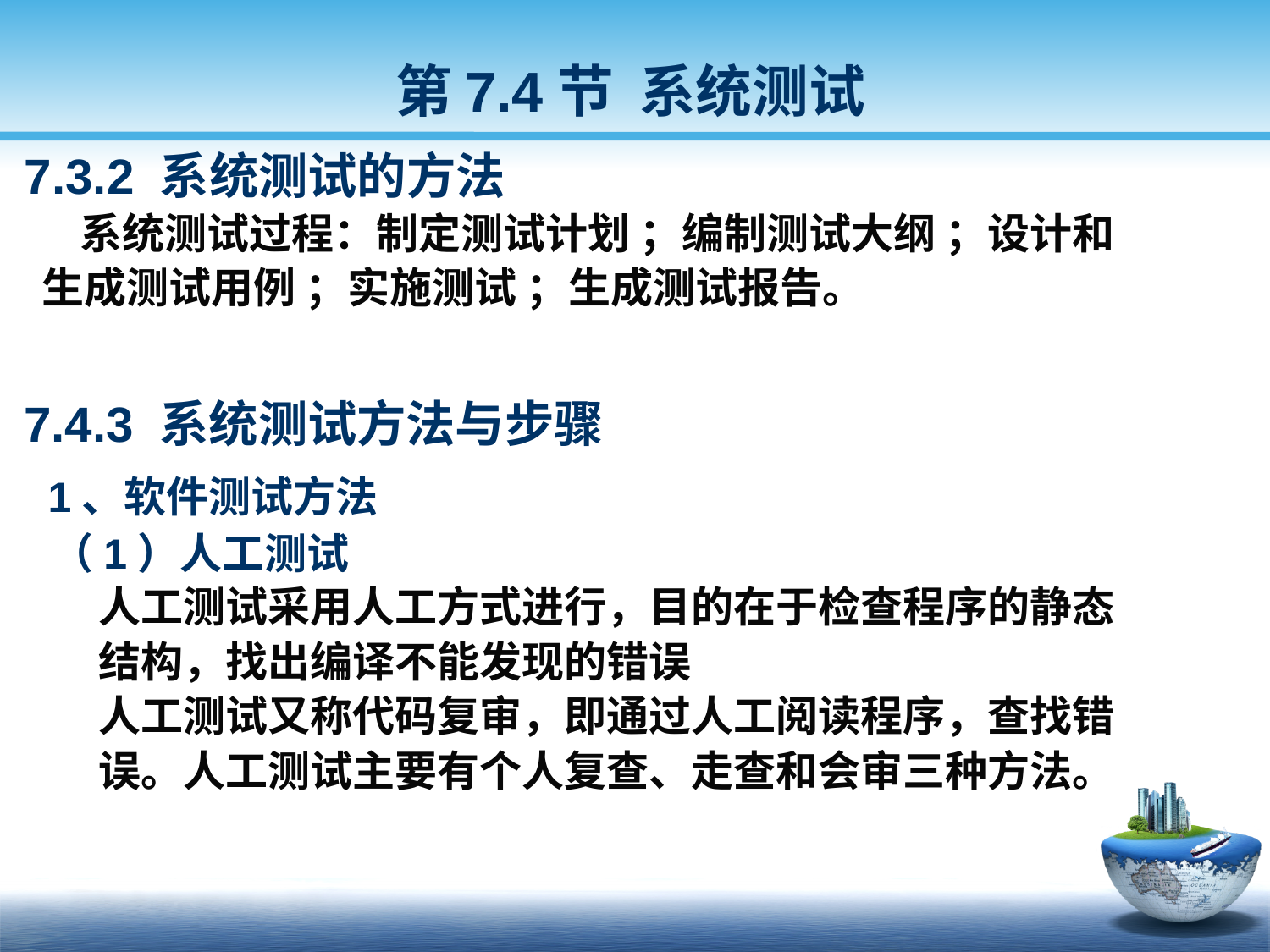

第7.4节  系统测试
 7.3.2 系统测试的方法
      系统测试过程：制定测试计划 ；编制测试大纲 ；设计和
  生成测试用例 ；实施测试 ；生成测试报告。
7.4.3 系统测试方法与步骤

   1、软件测试方法
   （1）人工测试
        人工测试采用人工方式进行，目的在于检查程序的静态
        结构，找出编译不能发现的错误
        人工测试又称代码复审，即通过人工阅读程序，查找错
        误。人工测试主要有个人复查、走查和会审三种方法。